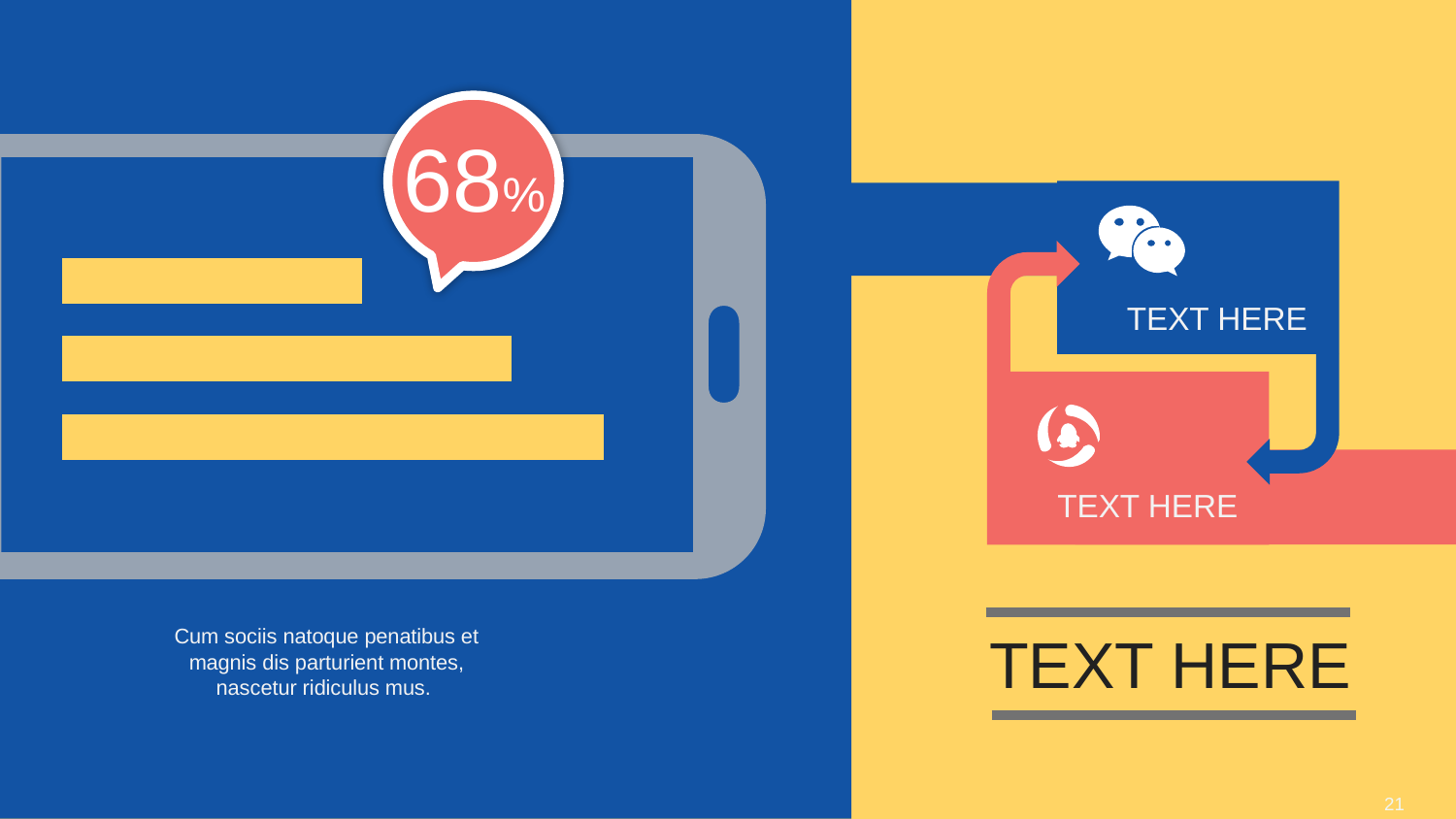

68%

### Chart

| Category | 系列 1 |
|---|---|
| 1月 | 94.0 |
| 2月 | 78.0 |
| 3月 | 52.0 |
TEXT HERE

TEXT HERE
Cum sociis natoque penatibus et magnis dis parturient montes, nascetur ridiculus mus.
TEXT HERE